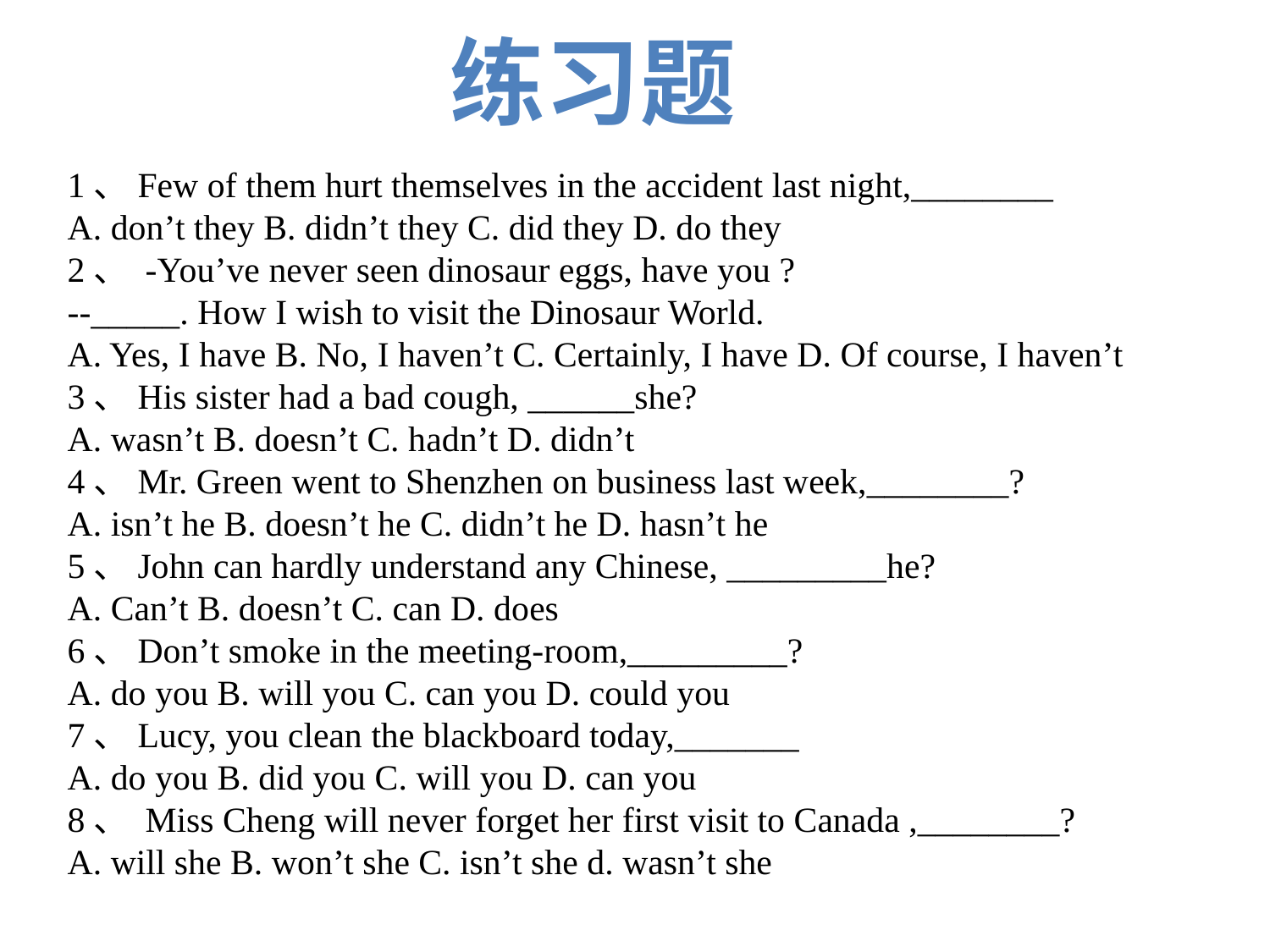

练习题
1、Few of them hurt themselves in the accident last night,________
A. don’t they B. didn’t they C. did they D. do they
2、 -You’ve never seen dinosaur eggs, have you ?
--_____. How I wish to visit the Dinosaur World.
A. Yes, I have B. No, I haven’t C. Certainly, I have D. Of course, I haven’t
3、His sister had a bad cough, ______she?
A. wasn’t B. doesn’t C. hadn’t D. didn’t
4、Mr. Green went to Shenzhen on business last week,________?
A. isn’t he B. doesn’t he C. didn’t he D. hasn’t he
5、John can hardly understand any Chinese, _________he?
A. Can’t B. doesn’t C. can D. does
6、Don’t smoke in the meeting-room,_________?
A. do you B. will you C. can you D. could you
7、Lucy, you clean the blackboard today,_______
A. do you B. did you C. will you D. can you
8、 Miss Cheng will never forget her first visit to Canada ,________?
A. will she B. won’t she C. isn’t she d. wasn’t she